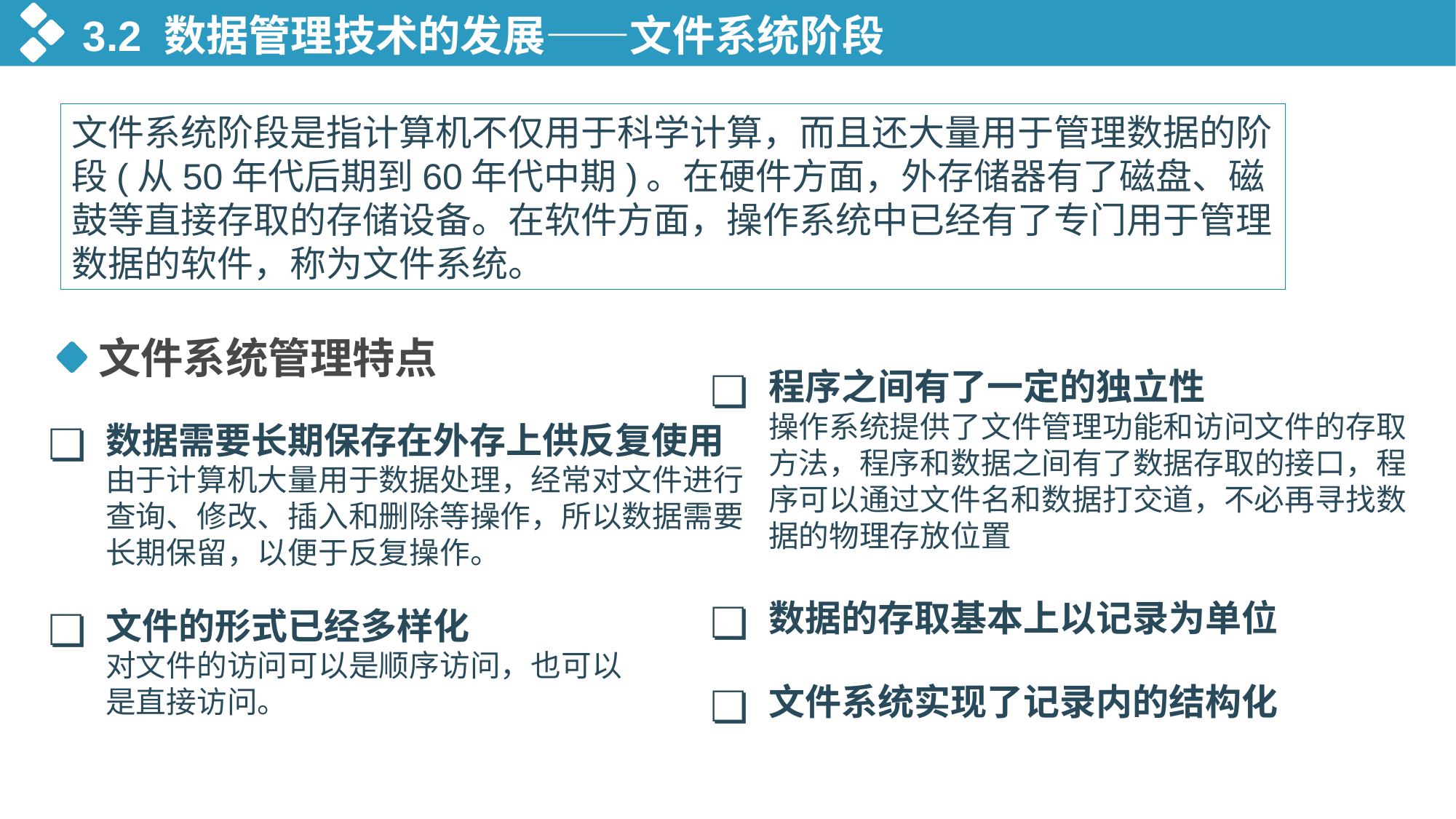

3.2 数据管理技术的发展——文件系统阶段

文件系统阶段是指计算机不仅用于科学计算，而且还大量用于管理数据的阶段(从50年代后期到60年代中期)。在硬件方面，外存储器有了磁盘、磁鼓等直接存取的存储设备。在软件方面，操作系统中已经有了专门用于管理数据的软件，称为文件系统。
文件系统管理特点

❏
程序之间有了一定的独立性
操作系统提供了文件管理功能和访问文件的存取方法，程序和数据之间有了数据存取的接口，程序可以通过文件名和数据打交道，不必再寻找数据的物理存放位置
❏
数据需要长期保存在外存上供反复使用
由于计算机大量用于数据处理，经常对文件进行查询、修改、插入和删除等操作，所以数据需要长期保留，以便于反复操作。
❏
数据的存取基本上以记录为单位
❏
文件的形式已经多样化
对文件的访问可以是顺序访问，也可以是直接访问。
❏
文件系统实现了记录内的结构化